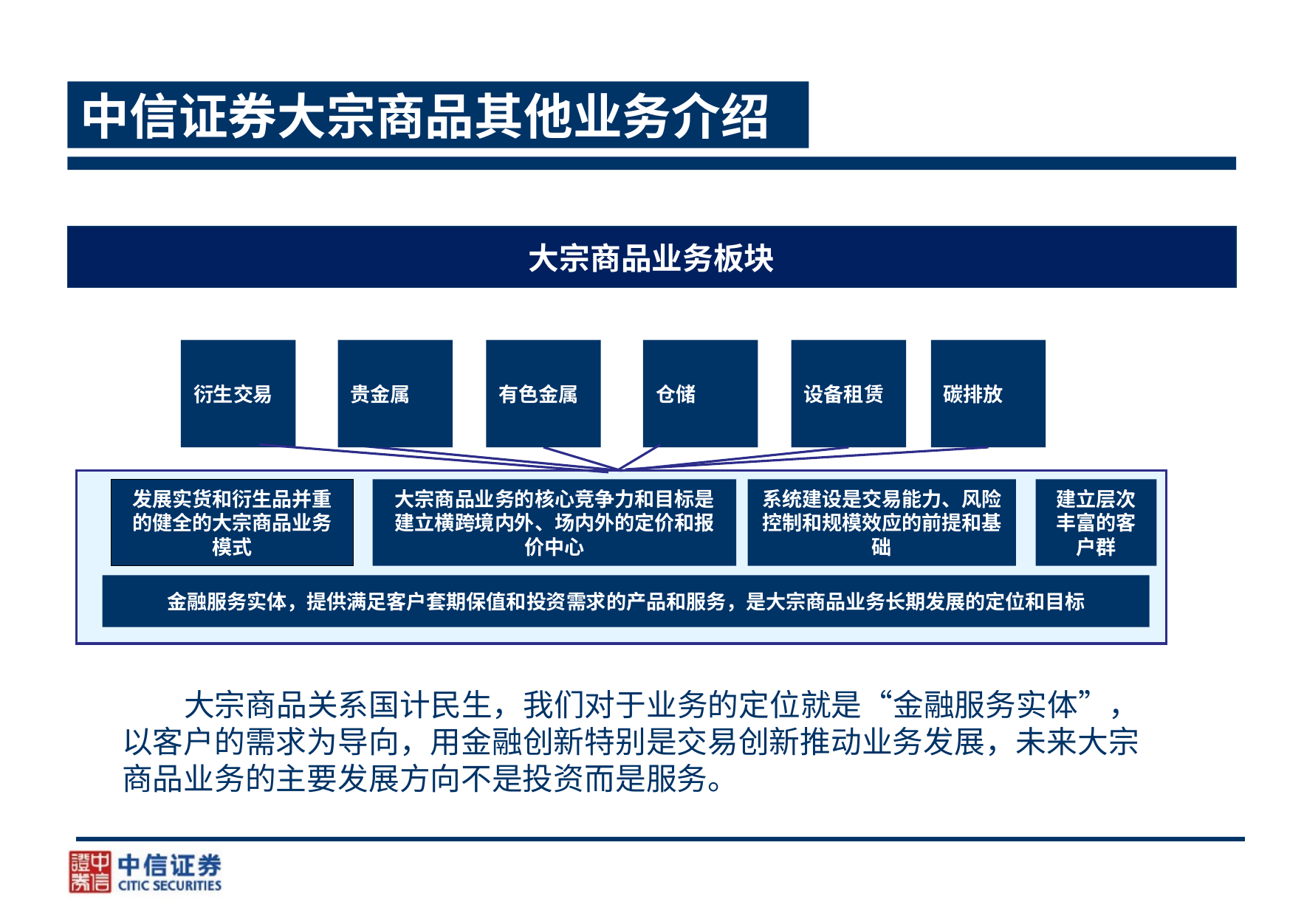

# 中信证券大宗商品其他业务介绍
大宗商品业务板块
衍生交易
贵金属
有色金属
仓储
设备租赁
碳排放

发展实货和衍生品并重的健全的大宗商品业务模式
大宗商品业务的核心竞争力和目标是建立横跨境内外、场内外的定价和报价中心
系统建设是交易能力、风险控制和规模效应的前提和基础
建立层次丰富的客户群
金融服务实体，提供满足客户套期保值和投资需求的产品和服务，是大宗商品业务长期发展的定位和目标
        大宗商品关系国计民生，我们对于业务的定位就是“金融服务实体”，以客户的需求为导向，用金融创新特别是交易创新推动业务发展，未来大宗商品业务的主要发展方向不是投资而是服务。